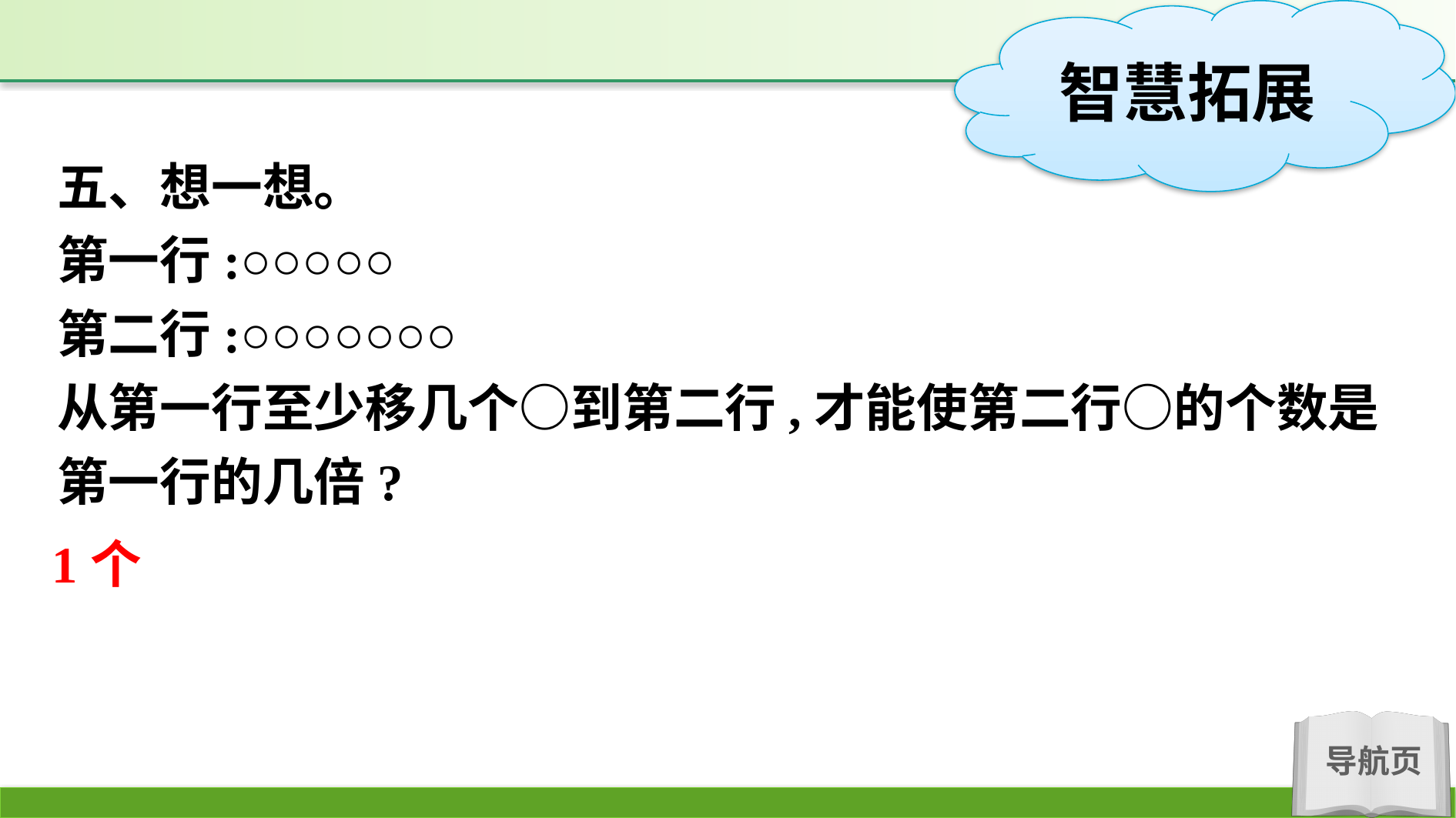

五、想一想。
第一行:○○○○○
第二行:○○○○○○○
从第一行至少移几个○到第二行,才能使第二行○的个数是第一行的几倍?
1个